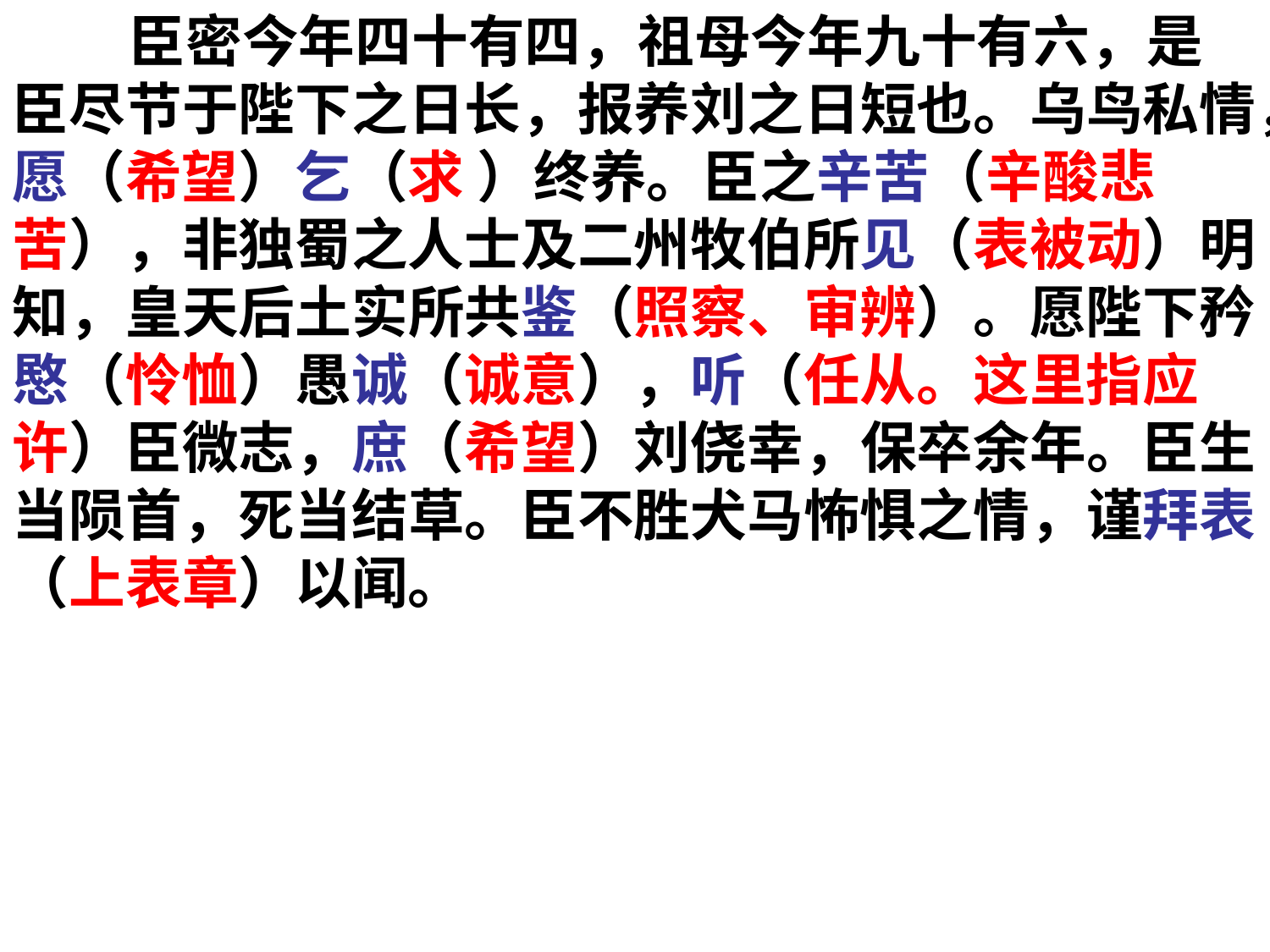

臣密今年四十有四，祖母今年九十有六，是臣尽节于陛下之日长，报养刘之日短也。乌鸟私情，愿（希望）乞（求 ）终养。臣之辛苦（辛酸悲苦），非独蜀之人士及二州牧伯所见（表被动）明知，皇天后土实所共鉴（照察、审辨）。愿陛下矜愍（怜恤）愚诚（诚意），听（任从。这里指应许）臣微志，庶（希望）刘侥幸，保卒余年。臣生当陨首，死当结草。臣不胜犬马怖惧之情，谨拜表（上表章）以闻。